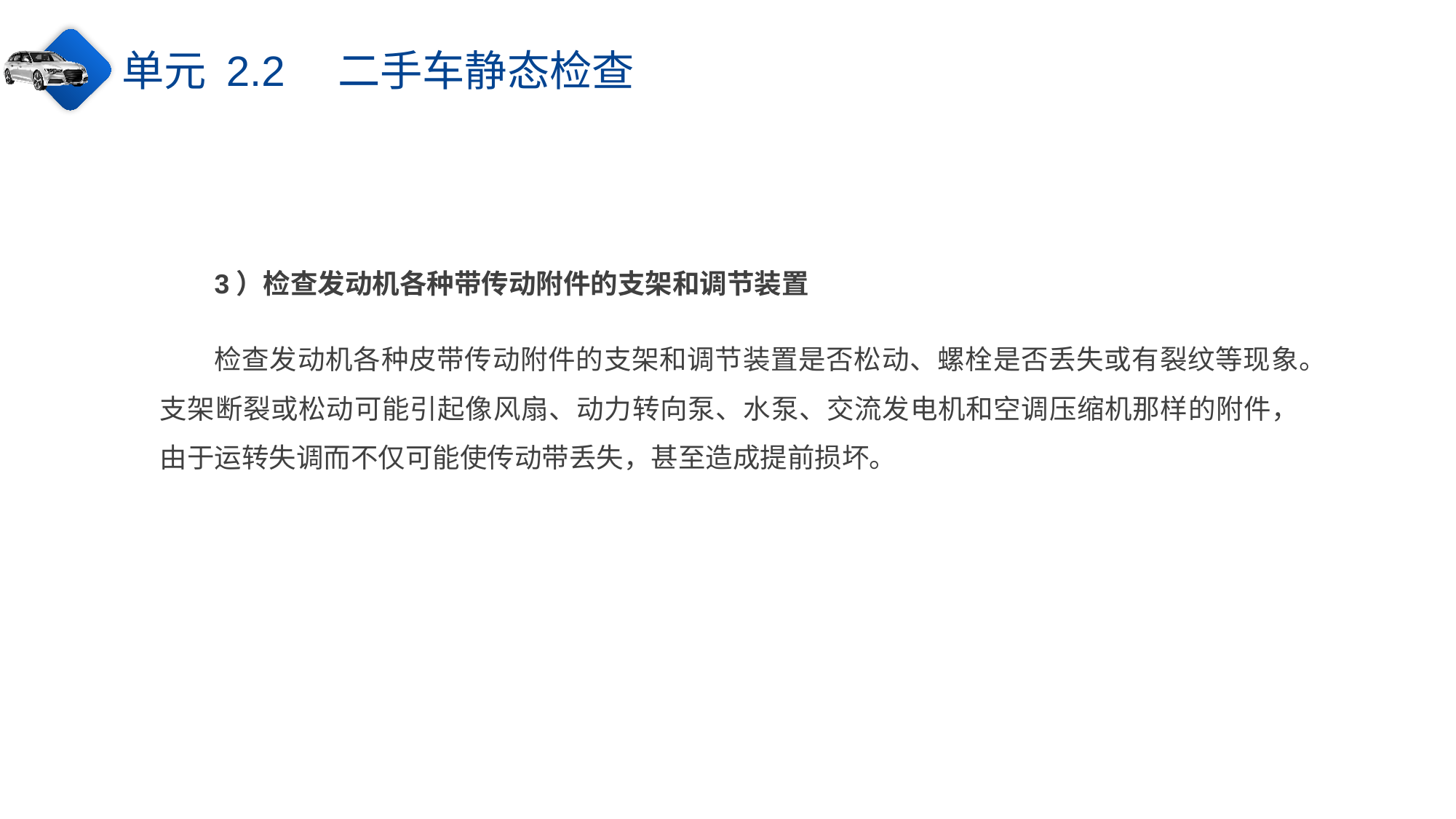

单元 2.2　二手车静态检查
3）检查发动机各种带传动附件的支架和调节装置
检查发动机各种皮带传动附件的支架和调节装置是否松动、螺栓是否丢失或有裂纹等现象。支架断裂或松动可能引起像风扇、动力转向泵、水泵、交流发电机和空调压缩机那样的附件，由于运转失调而不仅可能使传动带丢失，甚至造成提前损坏。